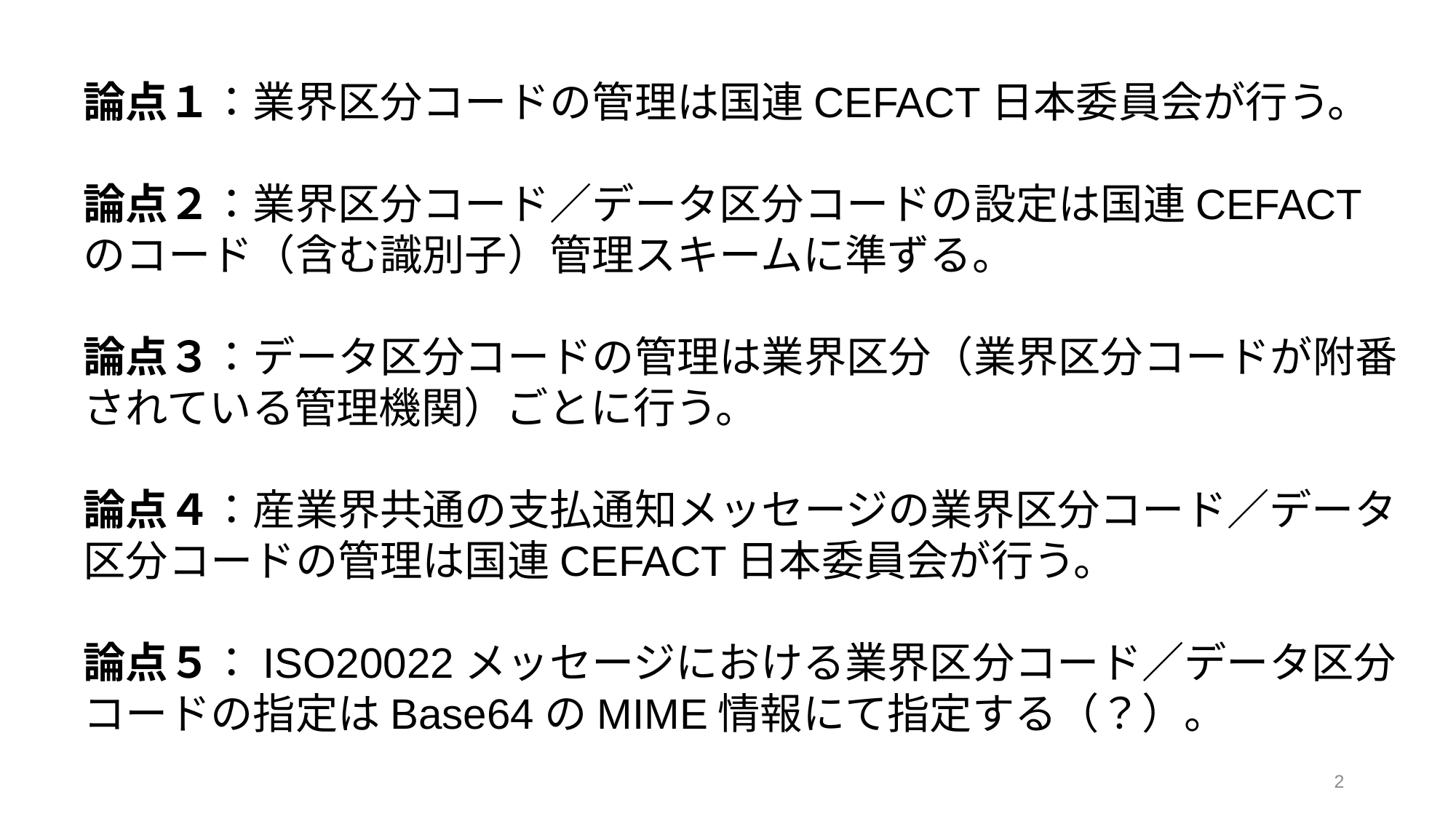

論点１：業界区分コードの管理は国連CEFACT日本委員会が行う。

論点２：業界区分コード／データ区分コードの設定は国連CEFACTのコード（含む識別子）管理スキームに準ずる。

論点３：データ区分コードの管理は業界区分（業界区分コードが附番されている管理機関）ごとに行う。

論点４：産業界共通の支払通知メッセージの業界区分コード／データ区分コードの管理は国連CEFACT日本委員会が行う。

論点５：ISO20022メッセージにおける業界区分コード／データ区分コードの指定はBase64のMIME情報にて指定する（？）。
2